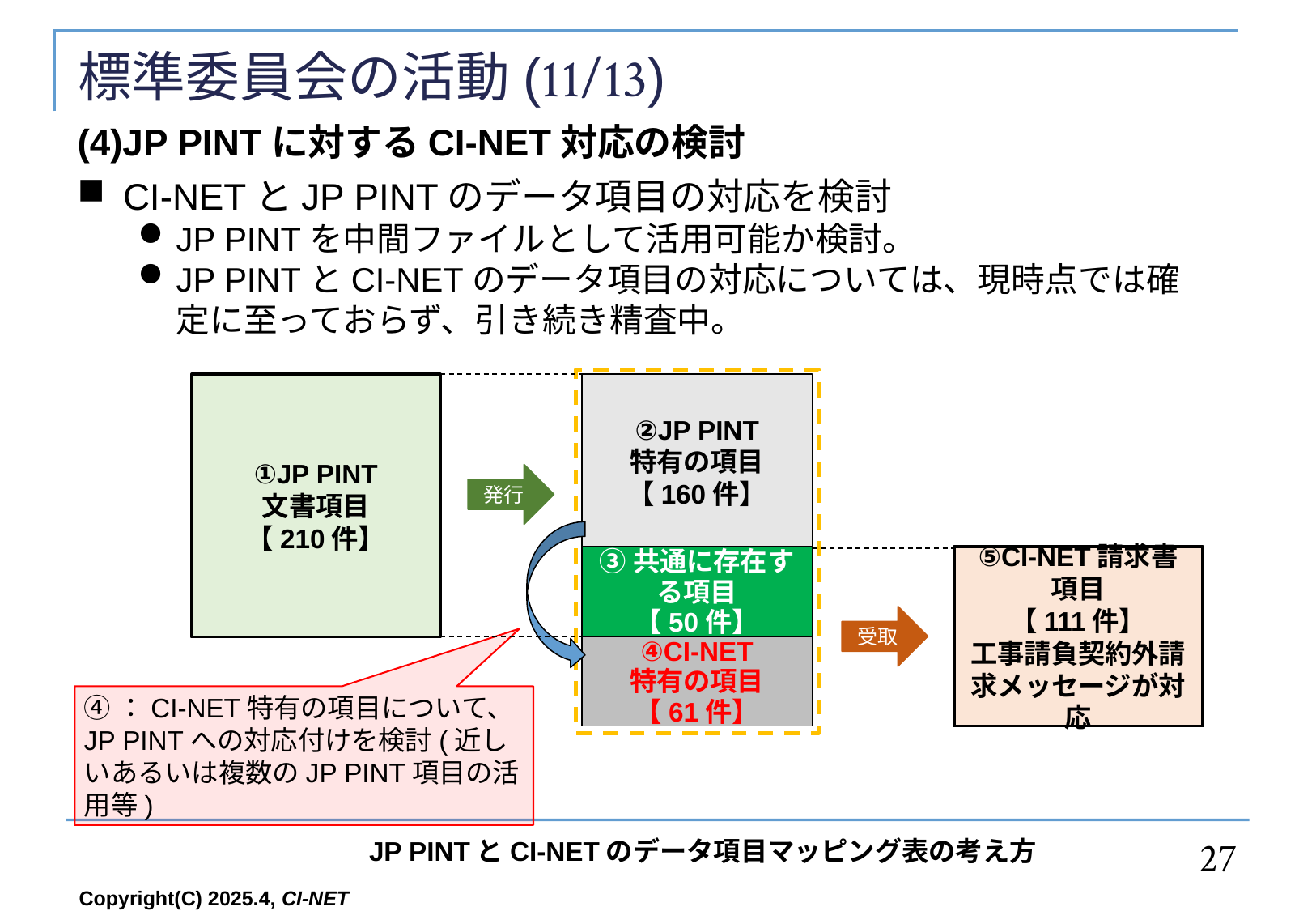

# 標準委員会の活動(11/13)
(4)JP PINTに対するCI-NET対応の検討
CI-NETとJP PINTのデータ項目の対応を検討
JP PINTを中間ファイルとして活用可能か検討。
JP PINTとCI-NETのデータ項目の対応については、現時点では確定に至っておらず、引き続き精査中。

①JP PINT
文書項目
【210件】
②JP PINT
特有の項目
【160件】
発行

③共通に存在する項目
【50件】
⑤CI-NET請求書項目
【111件】
工事請負契約外請求メッセージが対応
受取
④CI-NET
特有の項目
【61件】
④：CI-NET特有の項目について、JP PINTへの対応付けを検討(近しいあるいは複数のJP PINT項目の活用等)
JP PINTとCI-NETのデータ項目マッピング表の考え方
27